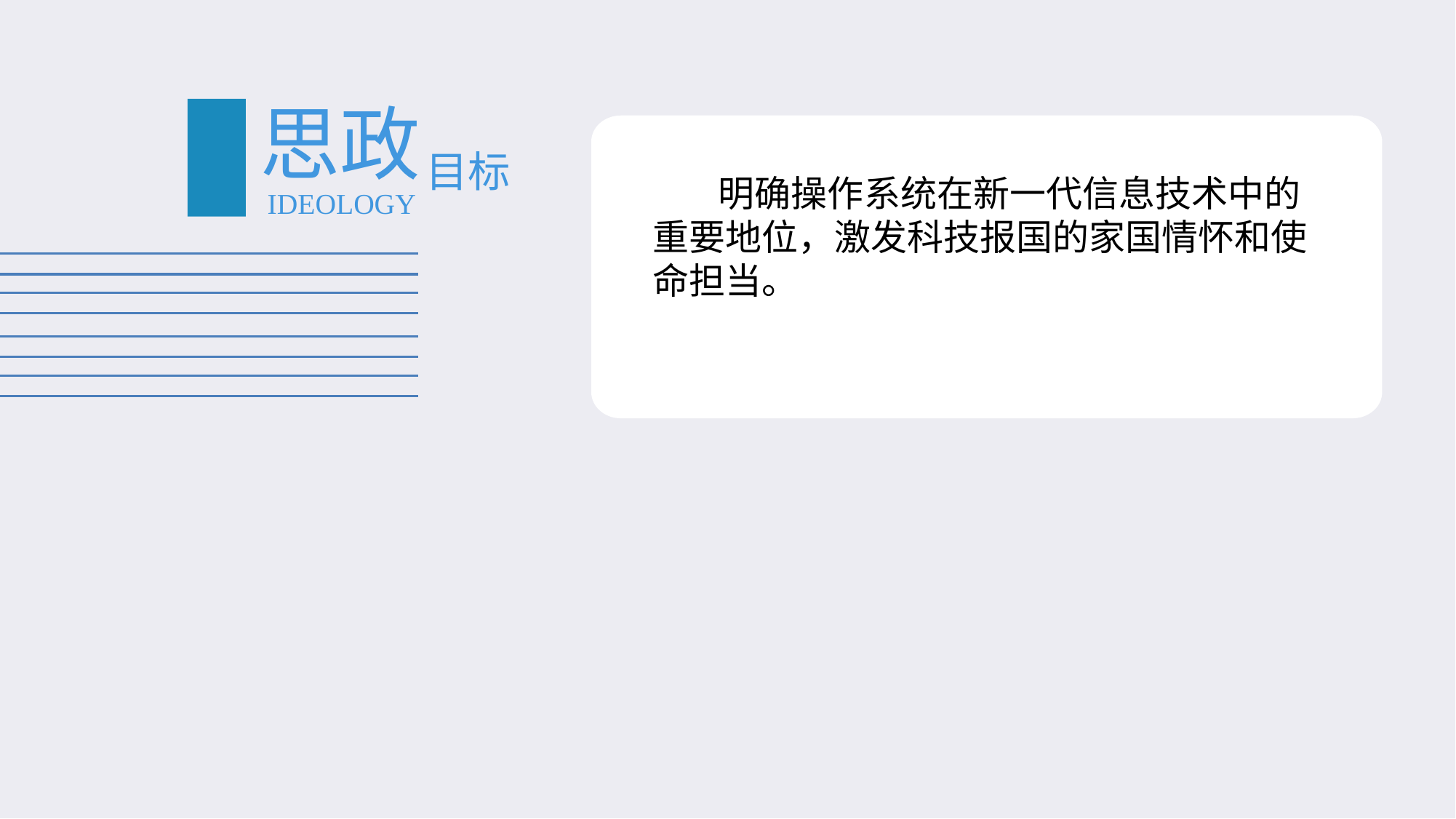

#
思政
目标

       明确操作系统在新一代信息技术中的重要地位，激发科技报国的家国情怀和使命担当。

IDEOLOGY